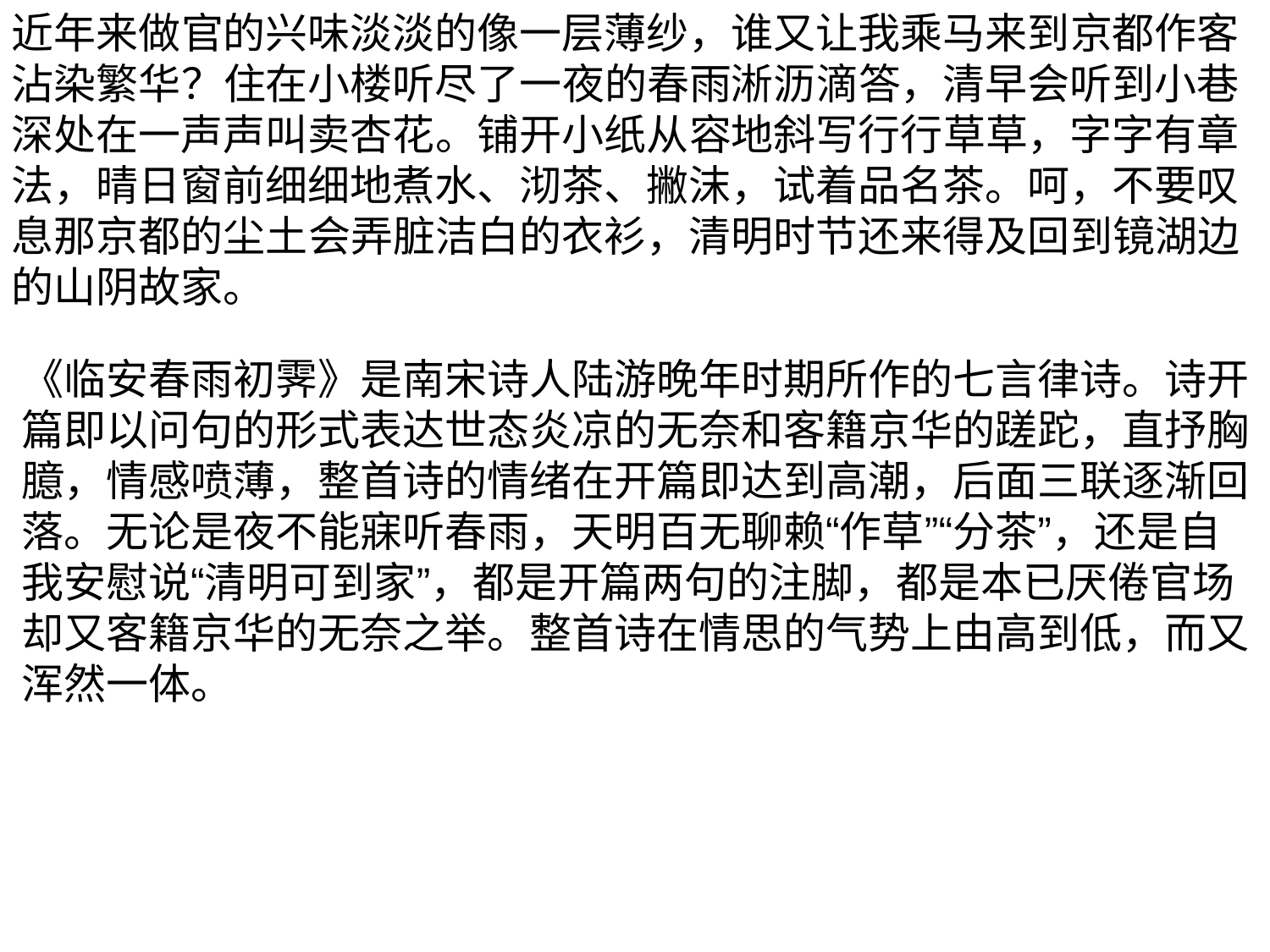

近年来做官的兴味淡淡的像一层薄纱，谁又让我乘马来到京都作客沾染繁华？住在小楼听尽了一夜的春雨淅沥滴答，清早会听到小巷深处在一声声叫卖杏花。铺开小纸从容地斜写行行草草，字字有章法，晴日窗前细细地煮水、沏茶、撇沫，试着品名茶。呵，不要叹息那京都的尘土会弄脏洁白的衣衫，清明时节还来得及回到镜湖边的山阴故家。
《临安春雨初霁》是南宋诗人陆游晚年时期所作的七言律诗。诗开篇即以问句的形式表达世态炎凉的无奈和客籍京华的蹉跎，直抒胸臆，情感喷薄，整首诗的情绪在开篇即达到高潮，后面三联逐渐回落。无论是夜不能寐听春雨，天明百无聊赖“作草”“分茶”，还是自我安慰说“清明可到家”，都是开篇两句的注脚，都是本已厌倦官场却又客籍京华的无奈之举。整首诗在情思的气势上由高到低，而又浑然一体。